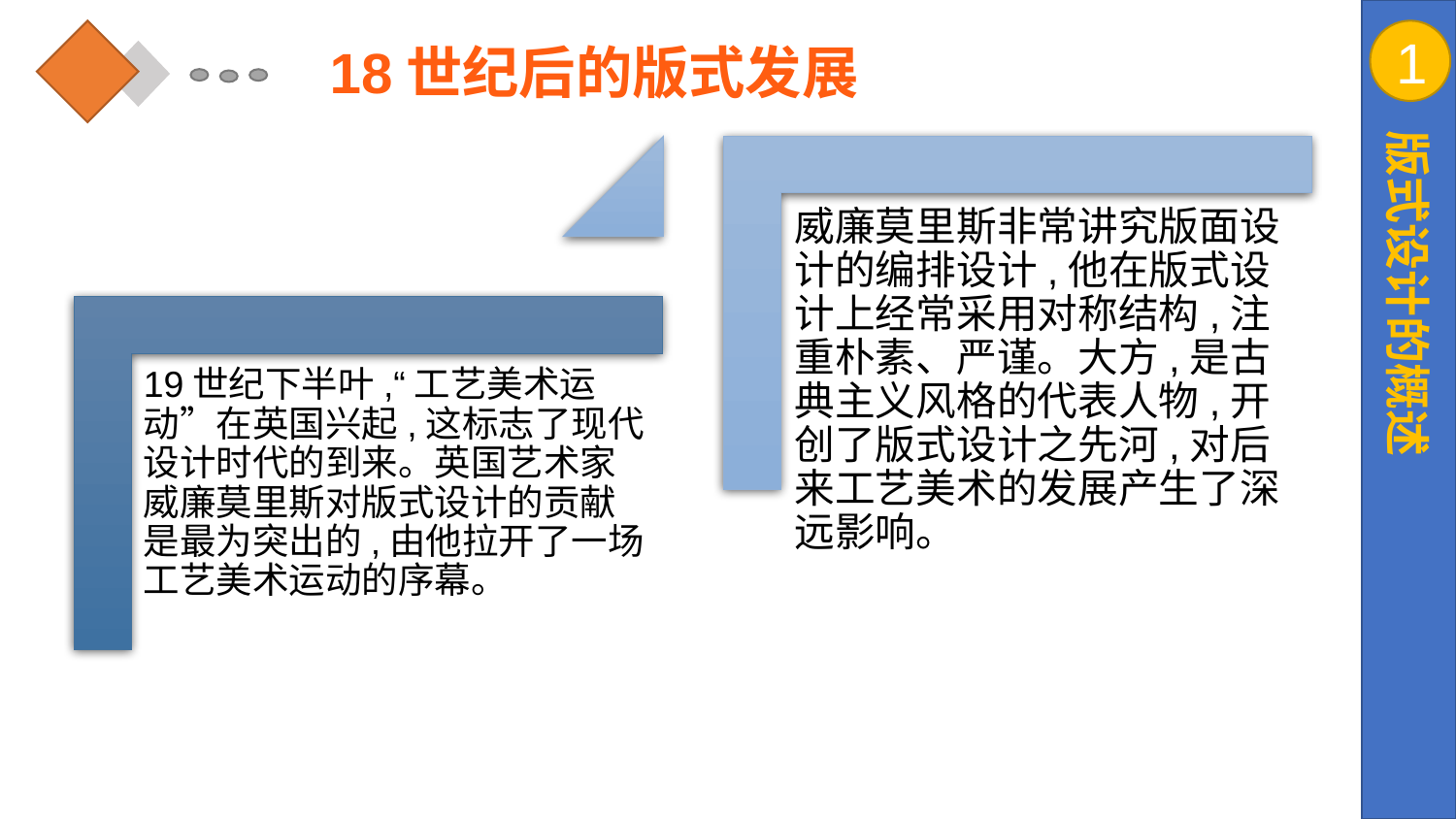

1
18世纪后的版式发展

版式设计的概述
19世纪下半叶,“工艺美术运动”在英国兴起,这标志了现代设计时代的到来。英国艺术家威廉莫里斯对版式设计的贡献是最为突出的,由他拉开了一场工艺美术运动的序幕。
威廉莫里斯非常讲究版面设计的编排设计,他在版式设计上经常采用对称结构,注重朴素、严谨。大方,是古典主义风格的代表人物,开创了版式设计之先河,对后来工艺美术的发展产生了深远影响。